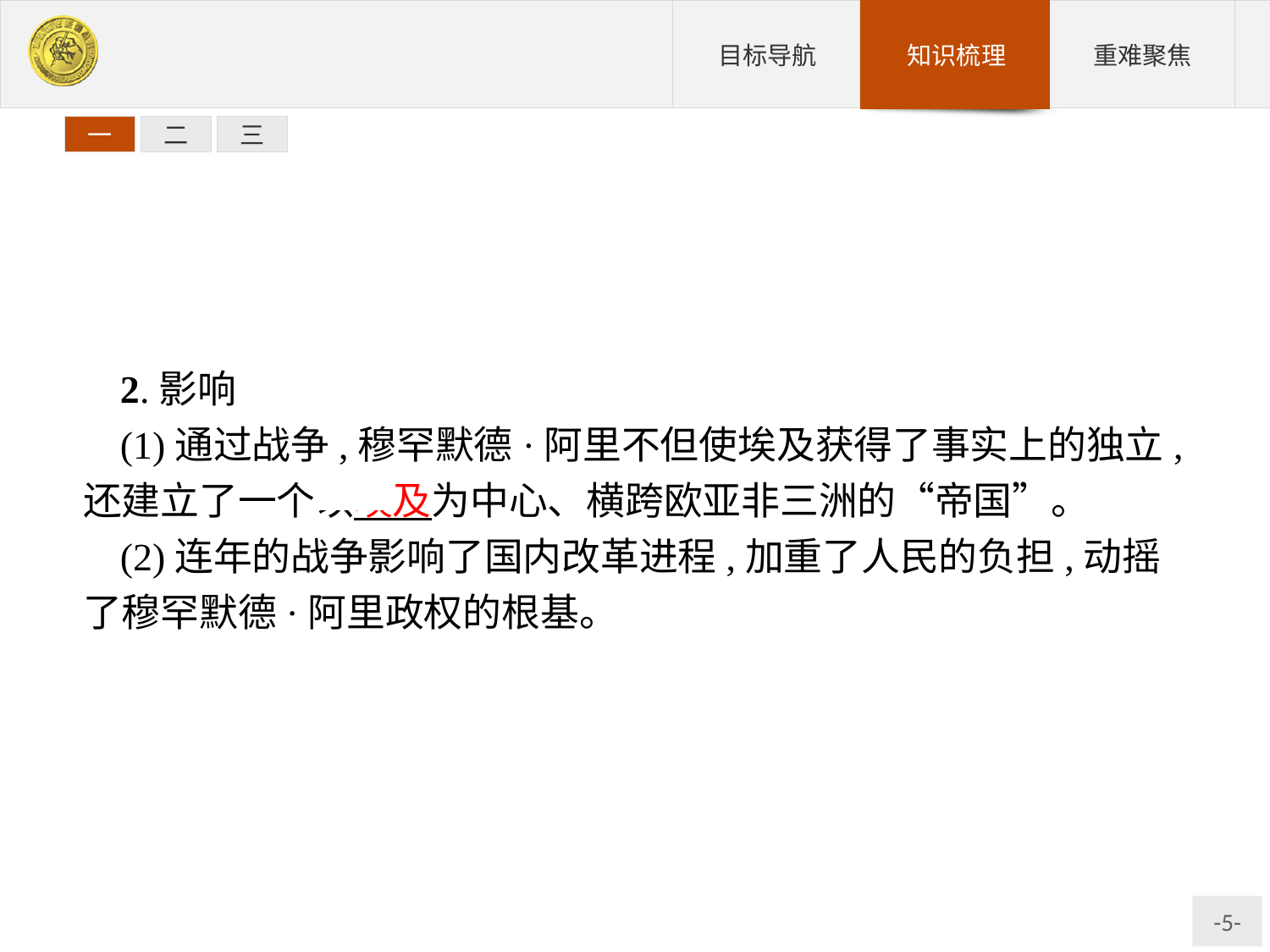

一
二
三
2.影响
(1)通过战争,穆罕默德·阿里不但使埃及获得了事实上的独立,还建立了一个以埃及为中心、横跨欧亚非三洲的“帝国”。
(2)连年的战争影响了国内改革进程,加重了人民的负担,动摇了穆罕默德·阿里政权的根基。